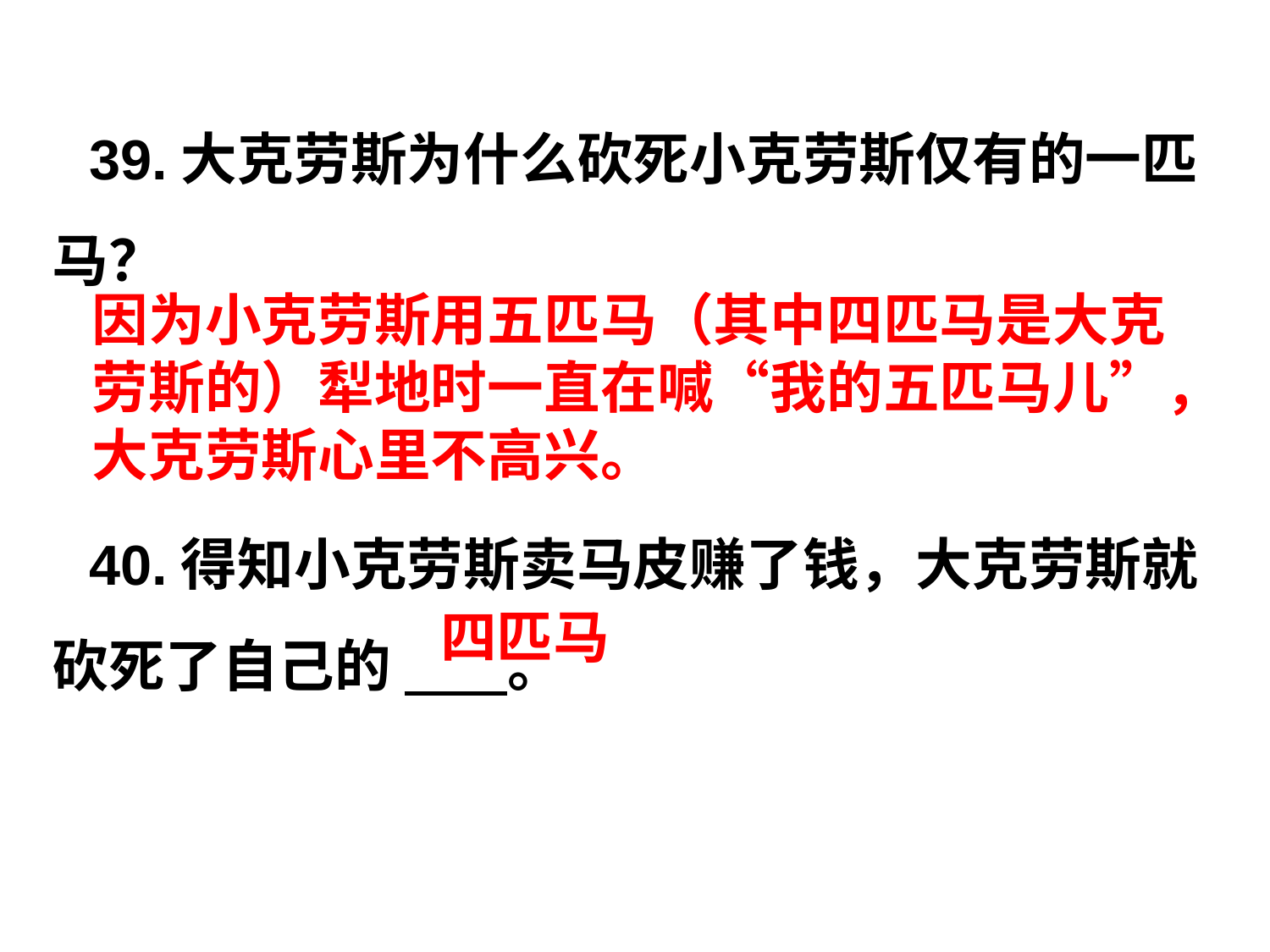

39.大克劳斯为什么砍死小克劳斯仅有的一匹马？

40.得知小克劳斯卖马皮赚了钱，大克劳斯就砍死了自己的         。

因为小克劳斯用五匹马（其中四匹马是大克劳斯的）犁地时一直在喊“我的五匹马儿”，大克劳斯心里不高兴。
四匹马